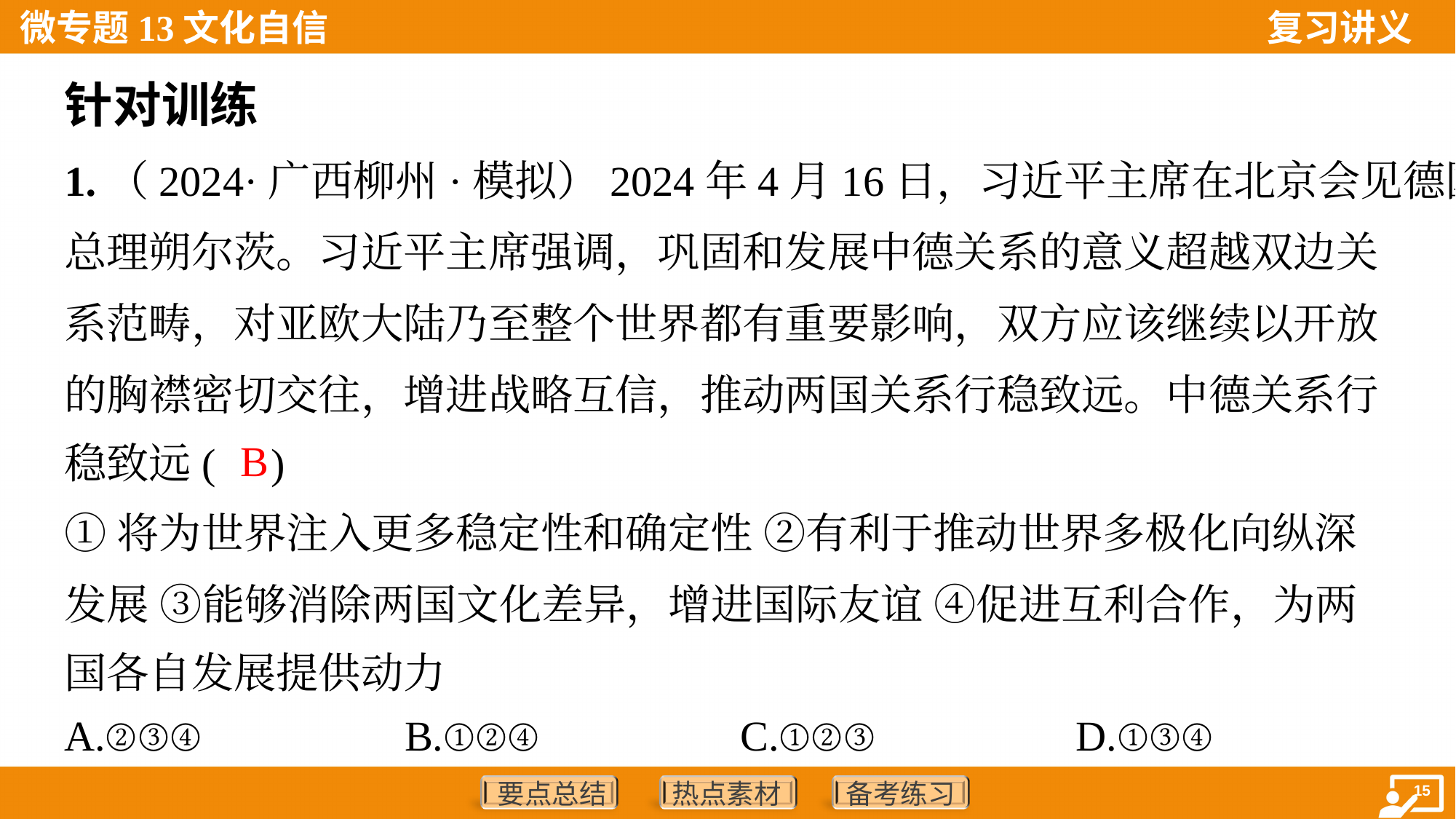

针对训练
1.（2024·广西柳州·模拟）2024年4月16日，习近平主席在北京会见德国
总理朔尔茨。习近平主席强调，巩固和发展中德关系的意义超越双边关
系范畴，对亚欧大陆乃至整个世界都有重要影响，双方应该继续以开放
的胸襟密切交往，增进战略互信，推动两国关系行稳致远。中德关系行
稳致远(     )
B
①将为世界注入更多稳定性和确定性 ②有利于推动世界多极化向纵深
发展 ③能够消除两国文化差异，增进国际友谊 ④促进互利合作，为两
国各自发展提供动力
A.②③④	B.①②④	C.①②③	D.①③④